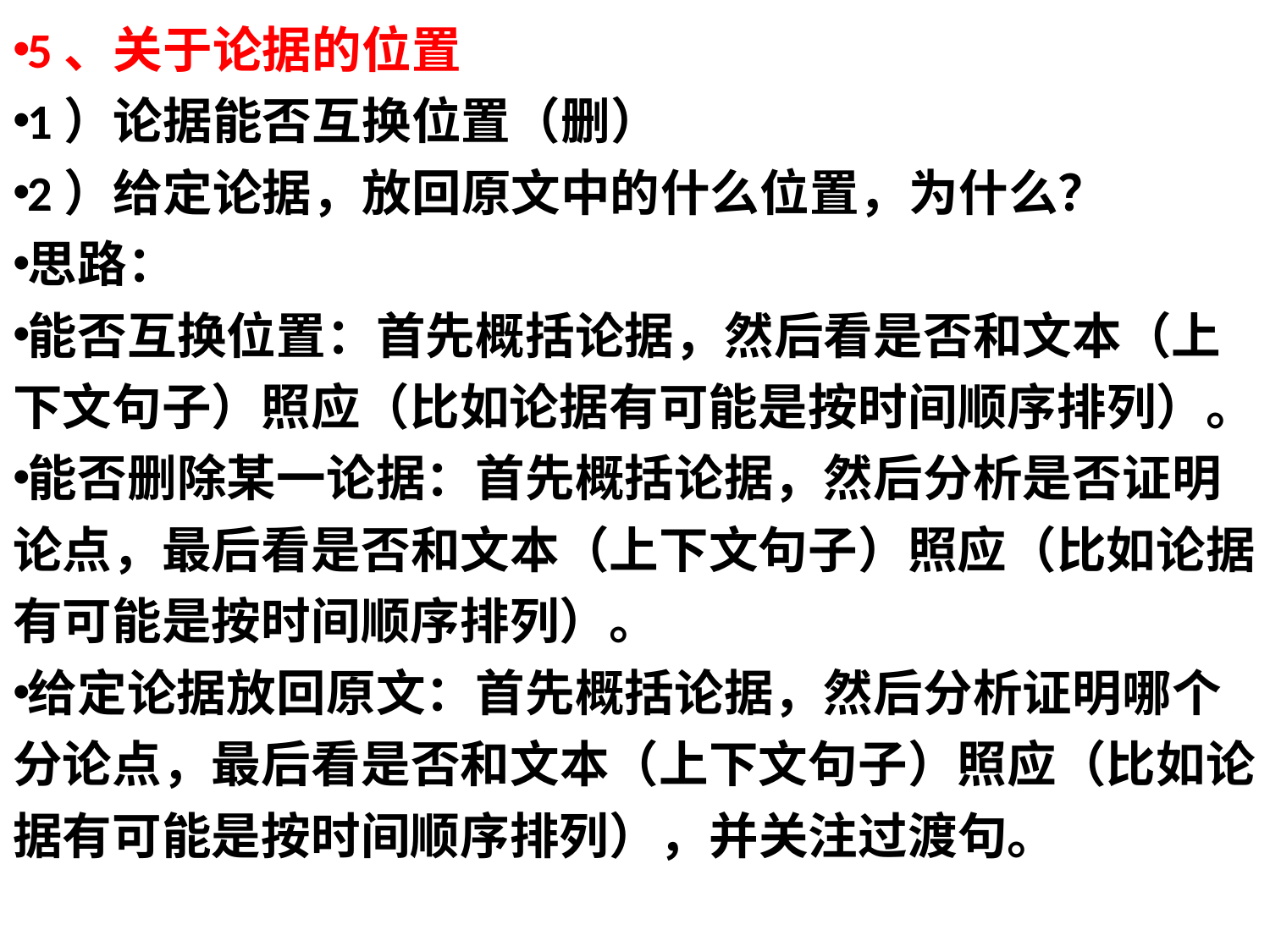

5、关于论据的位置
1）论据能否互换位置（删）
2）给定论据，放回原文中的什么位置，为什么？
思路：
能否互换位置：首先概括论据，然后看是否和文本（上下文句子）照应（比如论据有可能是按时间顺序排列）。
能否删除某一论据：首先概括论据，然后分析是否证明论点，最后看是否和文本（上下文句子）照应（比如论据有可能是按时间顺序排列）。
给定论据放回原文：首先概括论据，然后分析证明哪个分论点，最后看是否和文本（上下文句子）照应（比如论据有可能是按时间顺序排列），并关注过渡句。

#